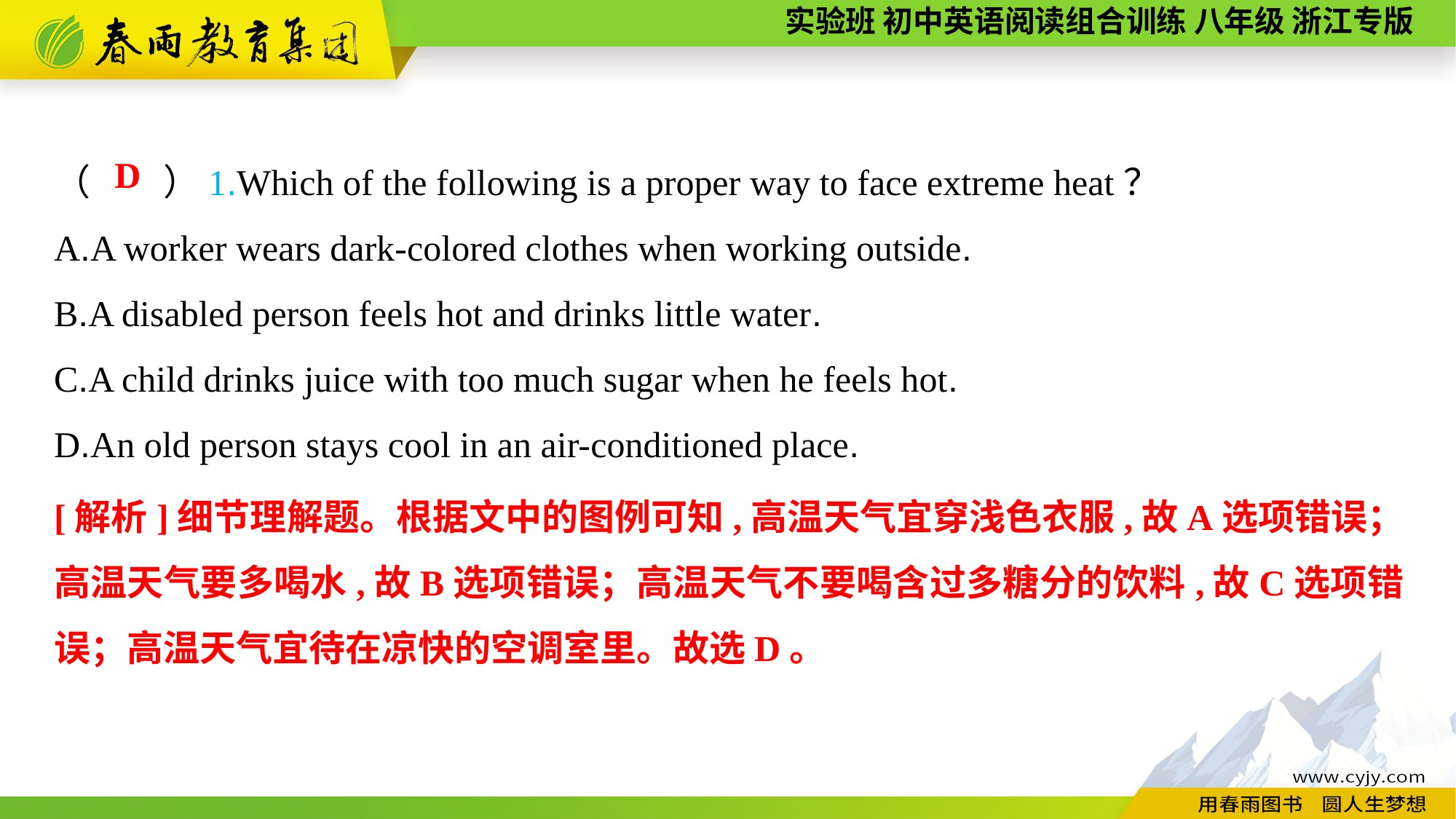

（　　）1.Which of the following is a proper way to face extreme heat？
A.A worker wears dark-colored clothes when working outside.
B.A disabled person feels hot and drinks little water.
C.A child drinks juice with too much sugar when he feels hot.
D.An old person stays cool in an air-conditioned place.
D
[解析]细节理解题。根据文中的图例可知,高温天气宜穿浅色衣服,故A选项错误；高温天气要多喝水,故B选项错误；高温天气不要喝含过多糖分的饮料,故C选项错误；高温天气宜待在凉快的空调室里。故选D。